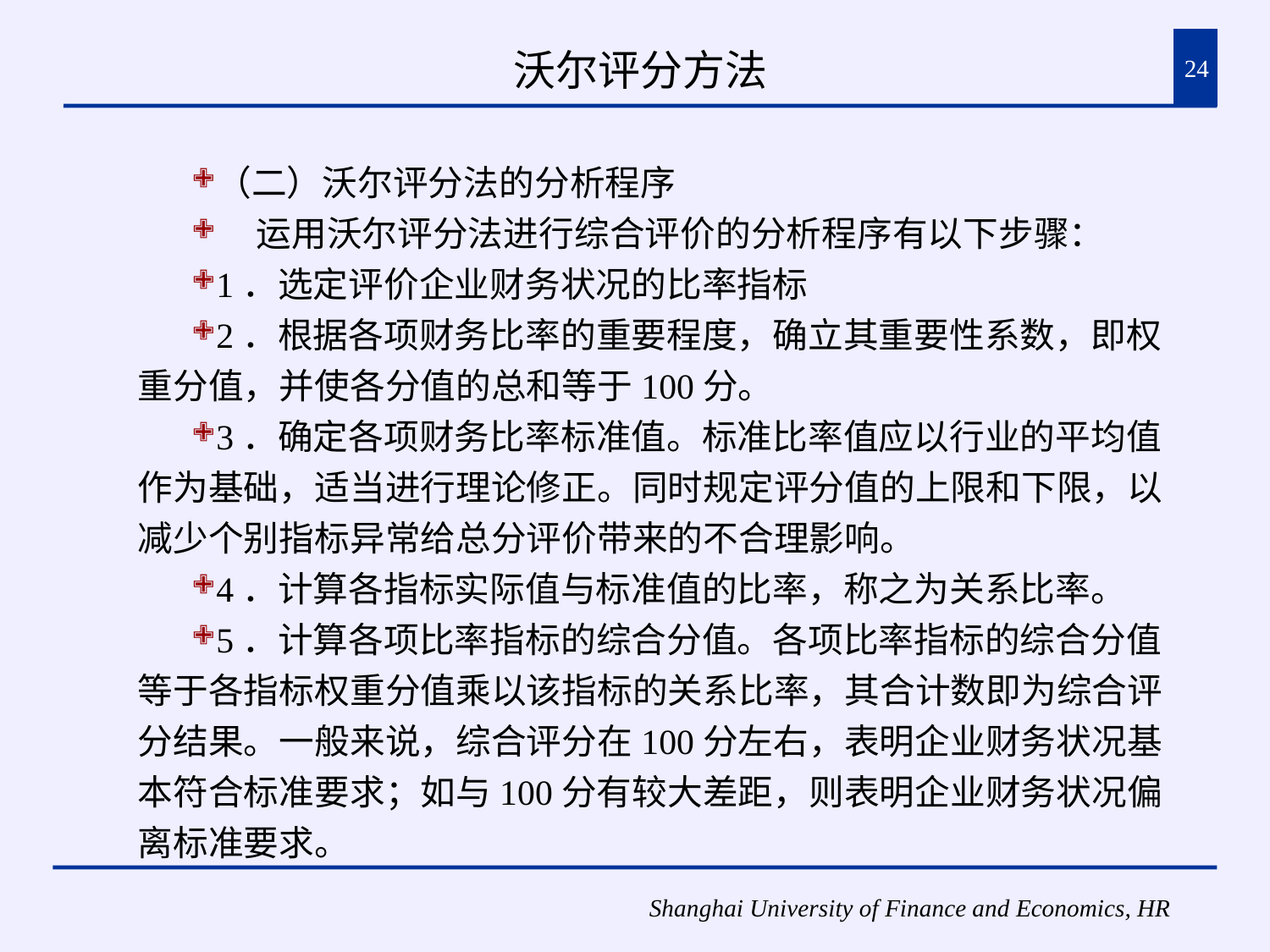

# 沃尔评分方法
24
（二）沃尔评分法的分析程序
    运用沃尔评分法进行综合评价的分析程序有以下步骤：
1．选定评价企业财务状况的比率指标
2．根据各项财务比率的重要程度，确立其重要性系数，即权重分值，并使各分值的总和等于100分。
3．确定各项财务比率标准值。标准比率值应以行业的平均值作为基础，适当进行理论修正。同时规定评分值的上限和下限，以减少个别指标异常给总分评价带来的不合理影响。
4．计算各指标实际值与标准值的比率，称之为关系比率。
5．计算各项比率指标的综合分值。各项比率指标的综合分值等于各指标权重分值乘以该指标的关系比率，其合计数即为综合评分结果。一般来说，综合评分在100分左右，表明企业财务状况基本符合标准要求；如与100分有较大差距，则表明企业财务状况偏离标准要求。